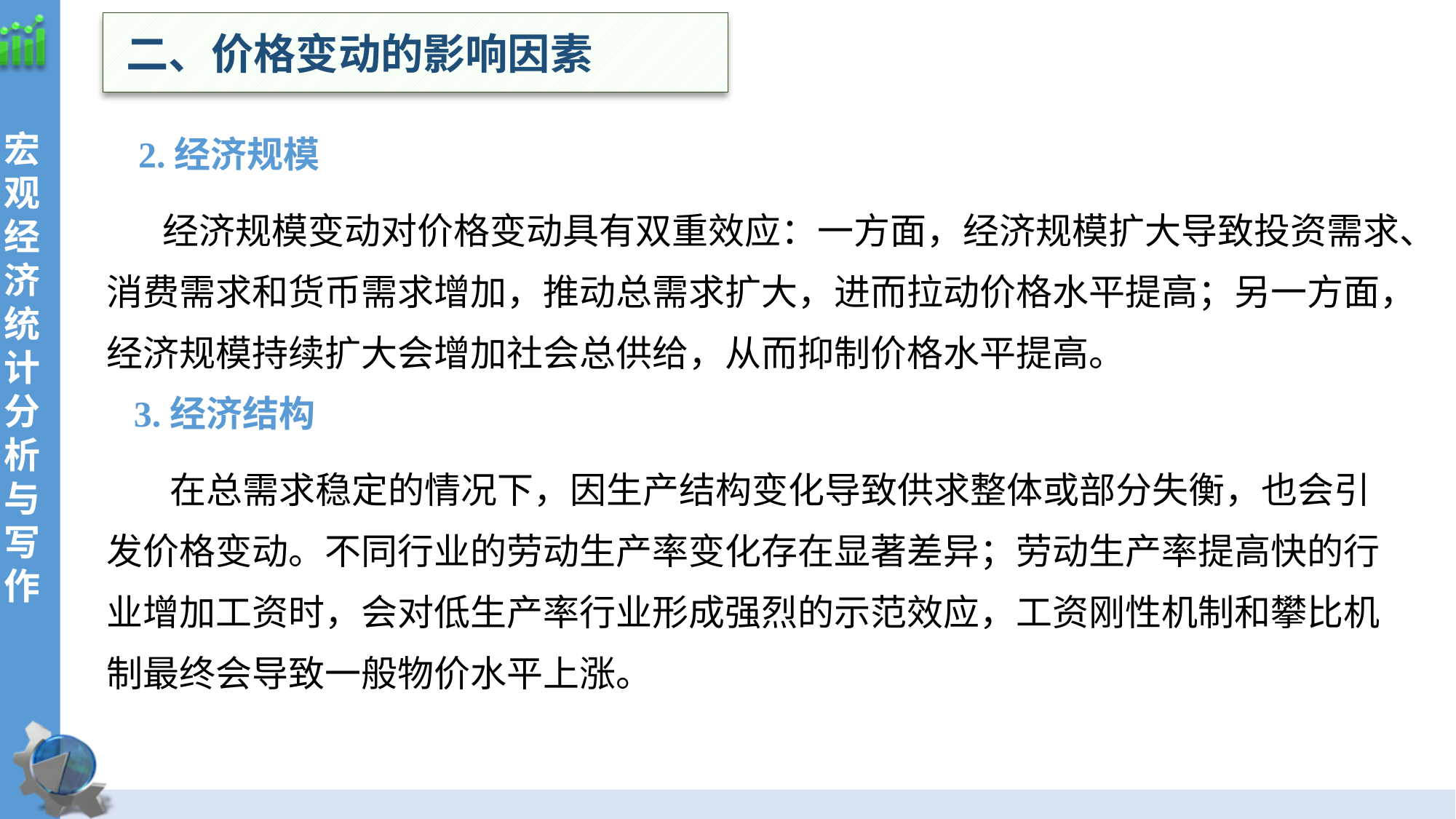

二、价格变动的影响因素
       2.经济规模
          经济规模变动对价格变动具有双重效应：一方面，经济规模扩大导致投资需求、消费需求和货币需求增加，推动总需求扩大，进而拉动价格水平提高；另一方面，经济规模持续扩大会增加社会总供给，从而抑制价格水平提高。
      3.经济结构
          在总需求稳定的情况下，因生产结构变化导致供求整体或部分失衡，也会引发价格变动。不同行业的劳动生产率变化存在显著差异；劳动生产率提高快的行业增加工资时，会对低生产率行业形成强烈的示范效应，工资刚性机制和攀比机制最终会导致一般物价水平上涨。

11